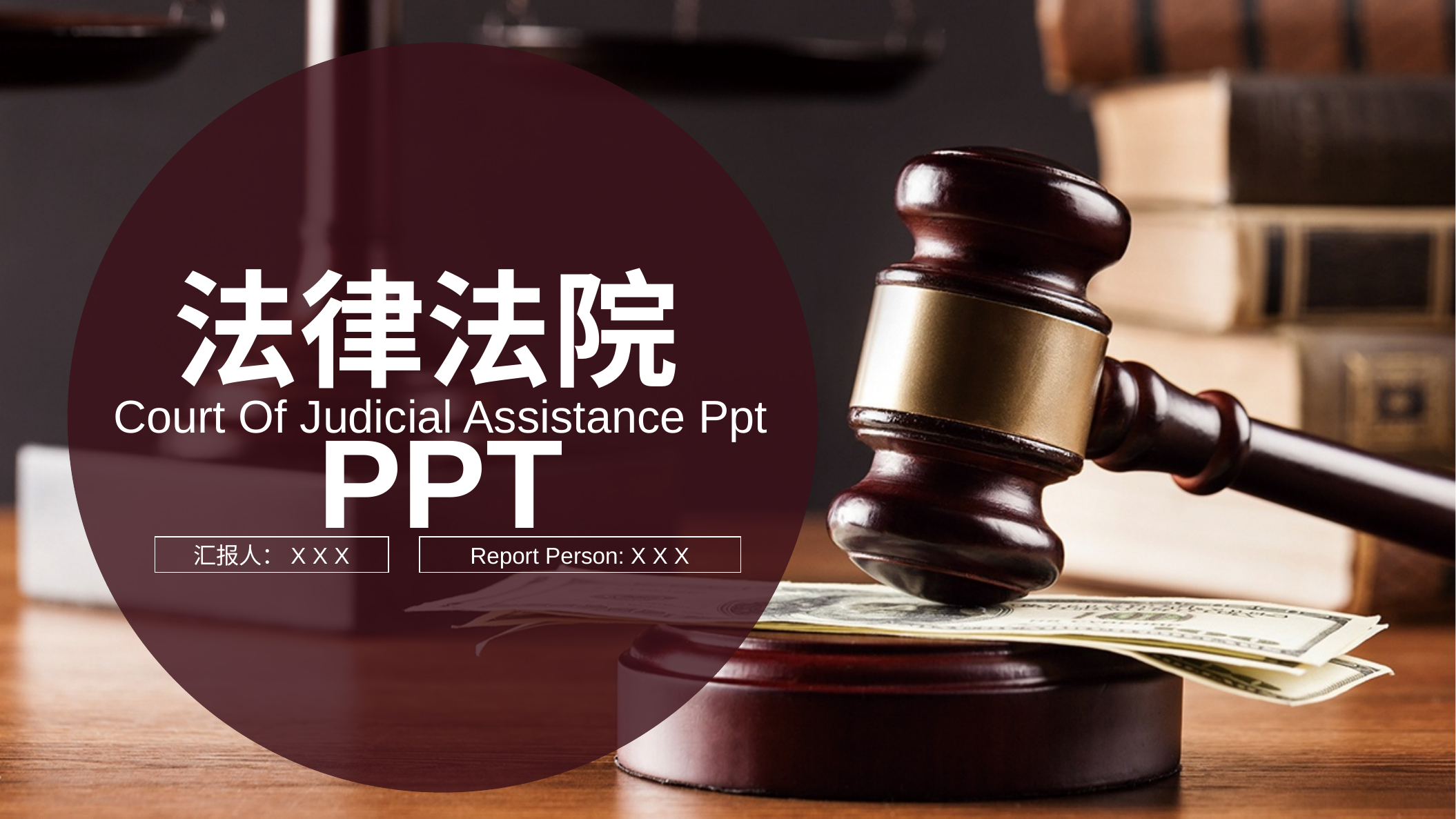

法律法院PPT
Court Of Judicial Assistance Ppt
汇报人：X X X
Report Person: X X X